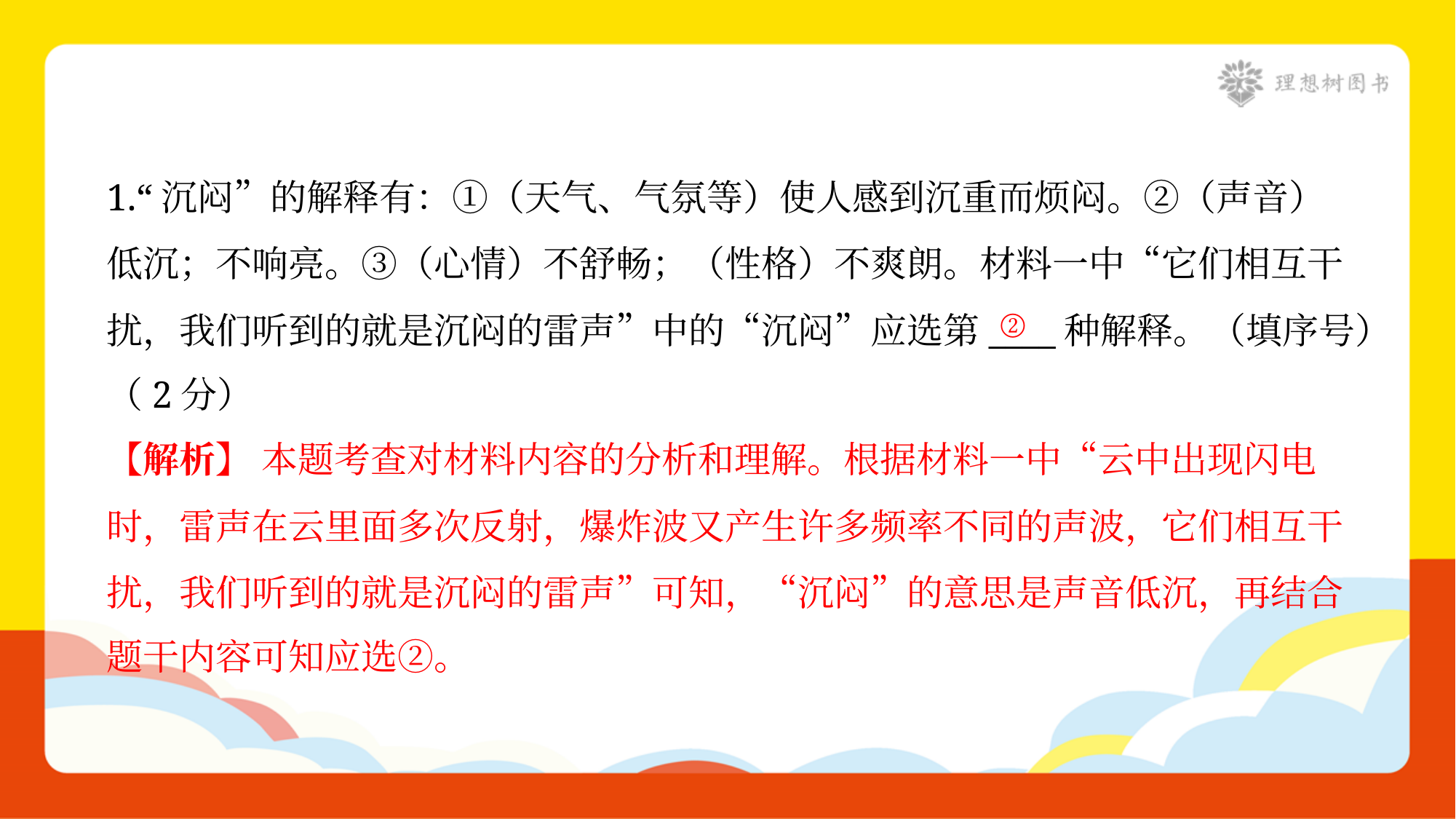

1.“沉闷”的解释有：①（天气、气氛等）使人感到沉重而烦闷。②（声音）
低沉；不响亮。③（心情）不舒畅；（性格）不爽朗。材料一中“它们相互干
扰，我们听到的就是沉闷的雷声”中的“沉闷”应选第____种解释。（填序号）
（2分）
②
【解析】 本题考查对材料内容的分析和理解。根据材料一中“云中出现闪电
时，雷声在云里面多次反射，爆炸波又产生许多频率不同的声波，它们相互干
扰，我们听到的就是沉闷的雷声”可知，“沉闷”的意思是声音低沉，再结合
题干内容可知应选②。